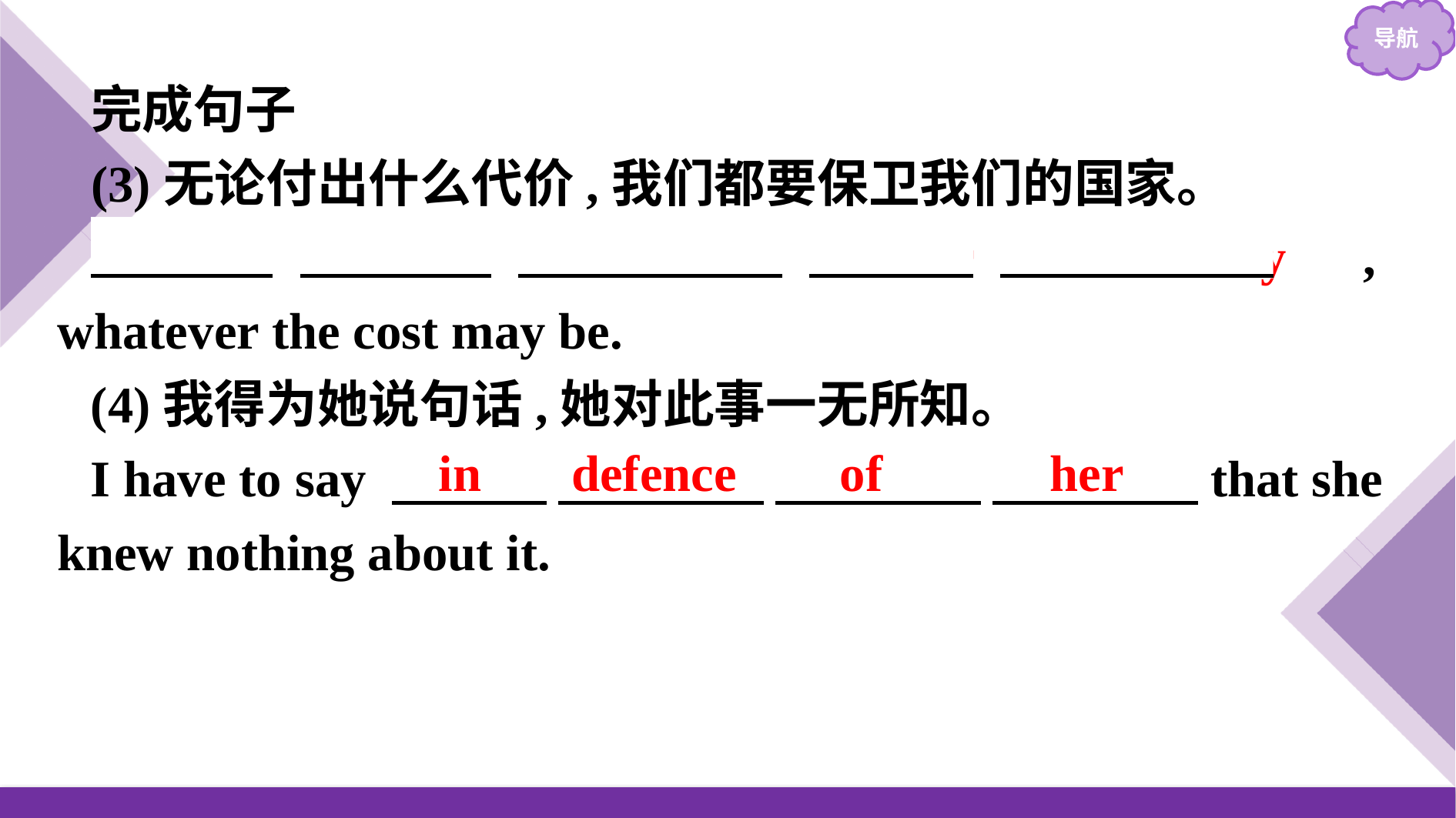

完成句子
(3)无论付出什么代价,我们都要保卫我们的国家。
　We　 　shall　 　defend　 　our　 　country　, whatever the cost may be.
(4)我得为她说句话,她对此事一无所知。
I have to say 　　　 　　　　 　　　　 　　　　that she knew nothing about it.

in       defence        of             her